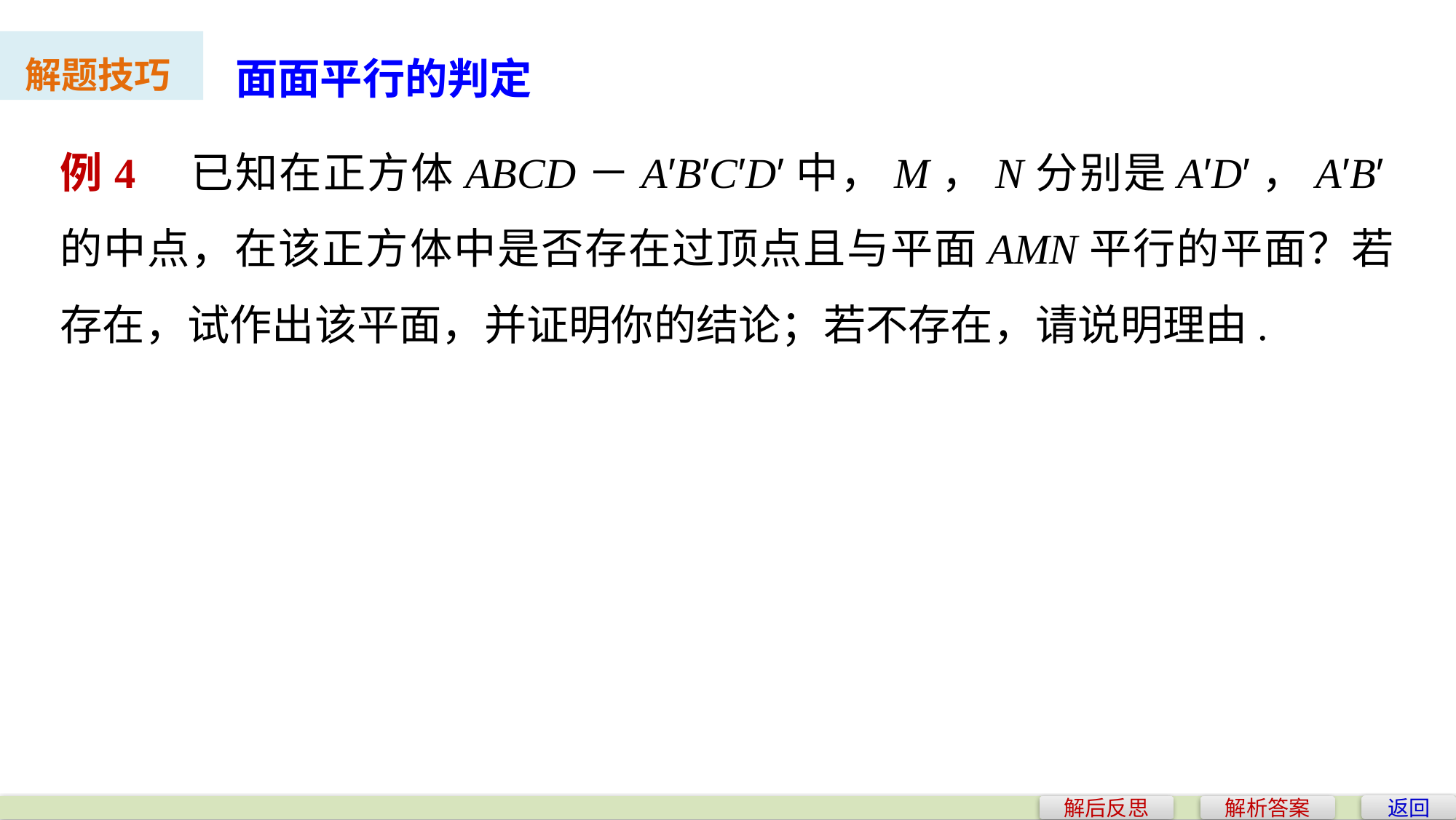

面面平行的判定

解题技巧
例4　已知在正方体ABCD－A′B′C′D′中，M，N分别是A′D′，A′B′的中点，在该正方体中是否存在过顶点且与平面AMN平行的平面？若存在，试作出该平面，并证明你的结论；若不存在，请说明理由.
返回
解后反思
解析答案